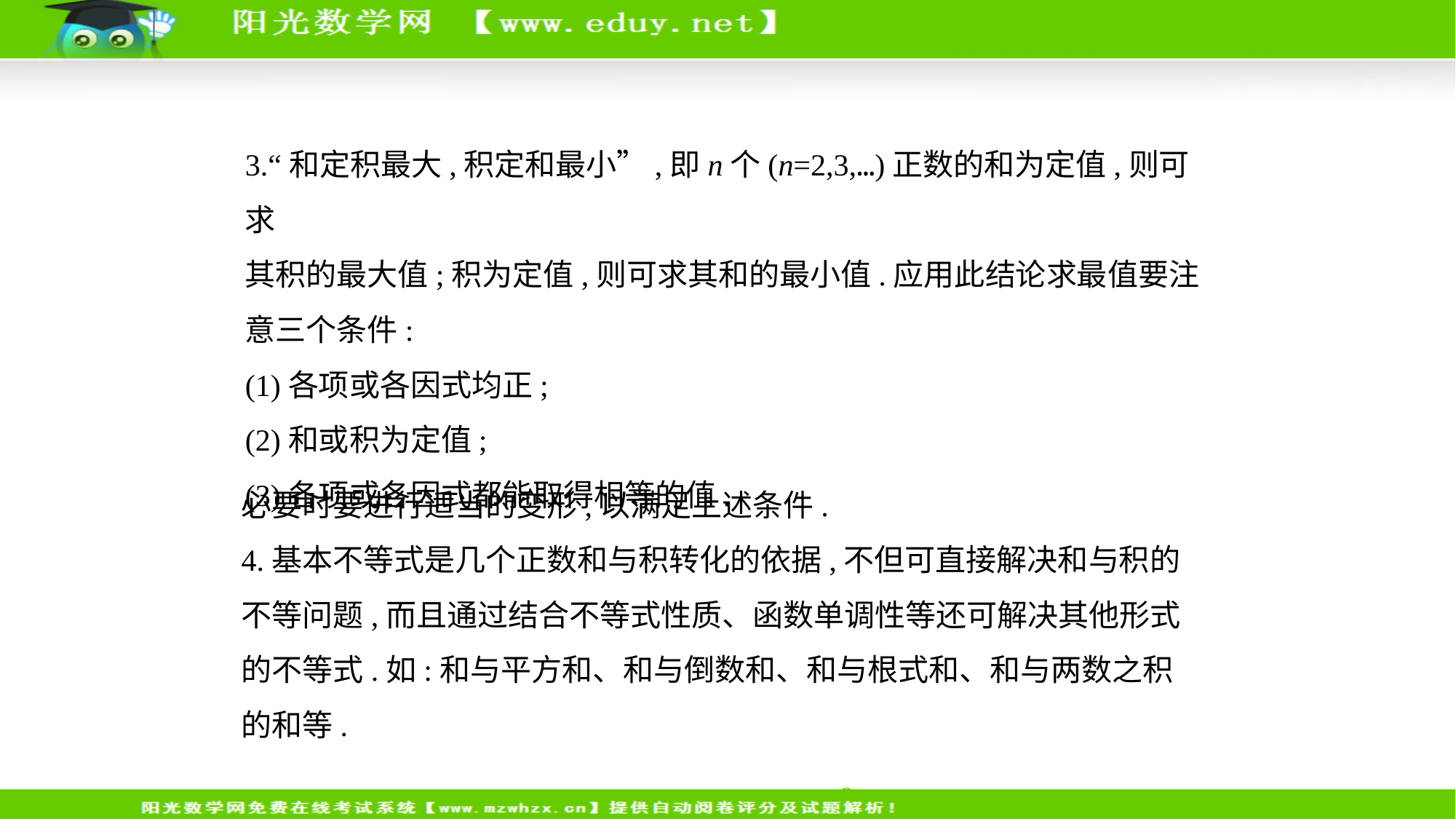

3.“和定积最大,积定和最小”,即n个(n=2,3,…)正数的和为定值,则可求
其积的最大值;积为定值,则可求其和的最小值.应用此结论求最值要注
意三个条件:
(1)各项或各因式均正;
(2)和或积为定值;
(3)各项或各因式都能取得相等的值.
必要时要进行适当的变形,以满足上述条件.
4.基本不等式是几个正数和与积转化的依据,不但可直接解决和与积的
不等问题,而且通过结合不等式性质、函数单调性等还可解决其他形式
的不等式.如:和与平方和、和与倒数和、和与根式和、和与两数之积
的和等.